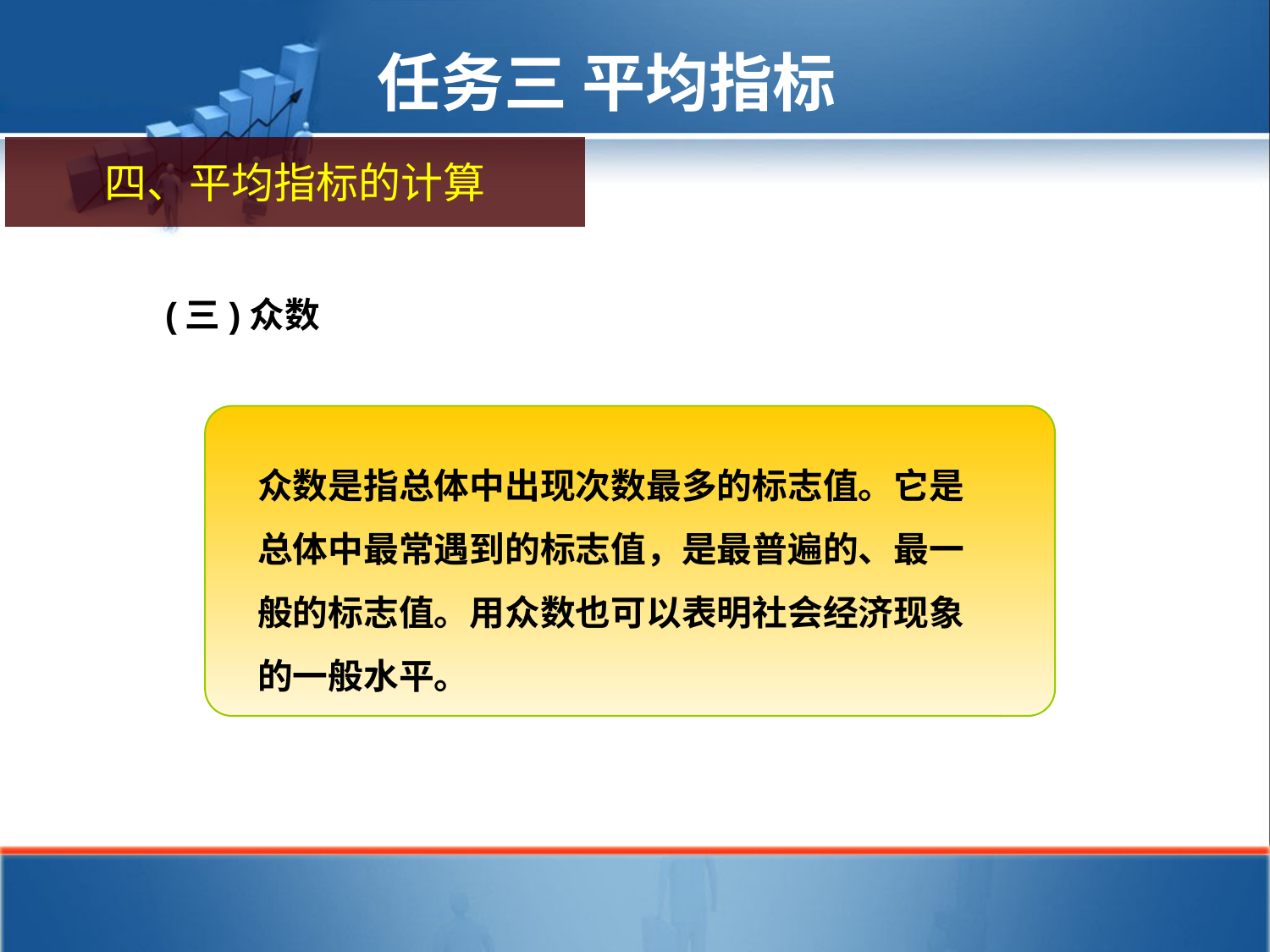

任务三 平均指标
四、平均指标的计算
(三)众数

众数是指总体中出现次数最多的标志值。它是总体中最常遇到的标志值，是最普遍的、最一般的标志值。用众数也可以表明社会经济现象的一般水平。